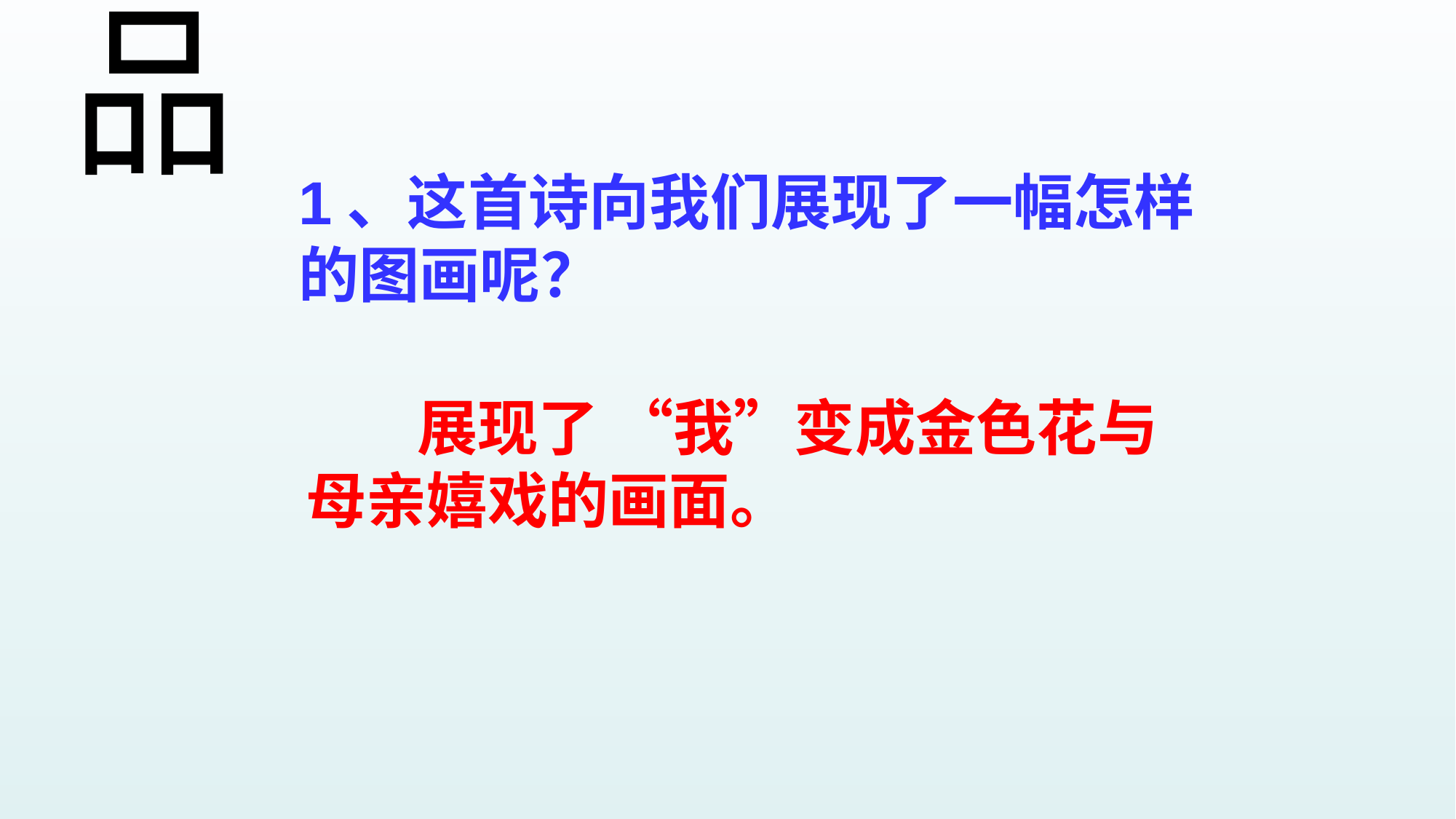

品
1、这首诗向我们展现了一幅怎样的图画呢？

       展现了 “我”变成金色花与母亲嬉戏的画面。